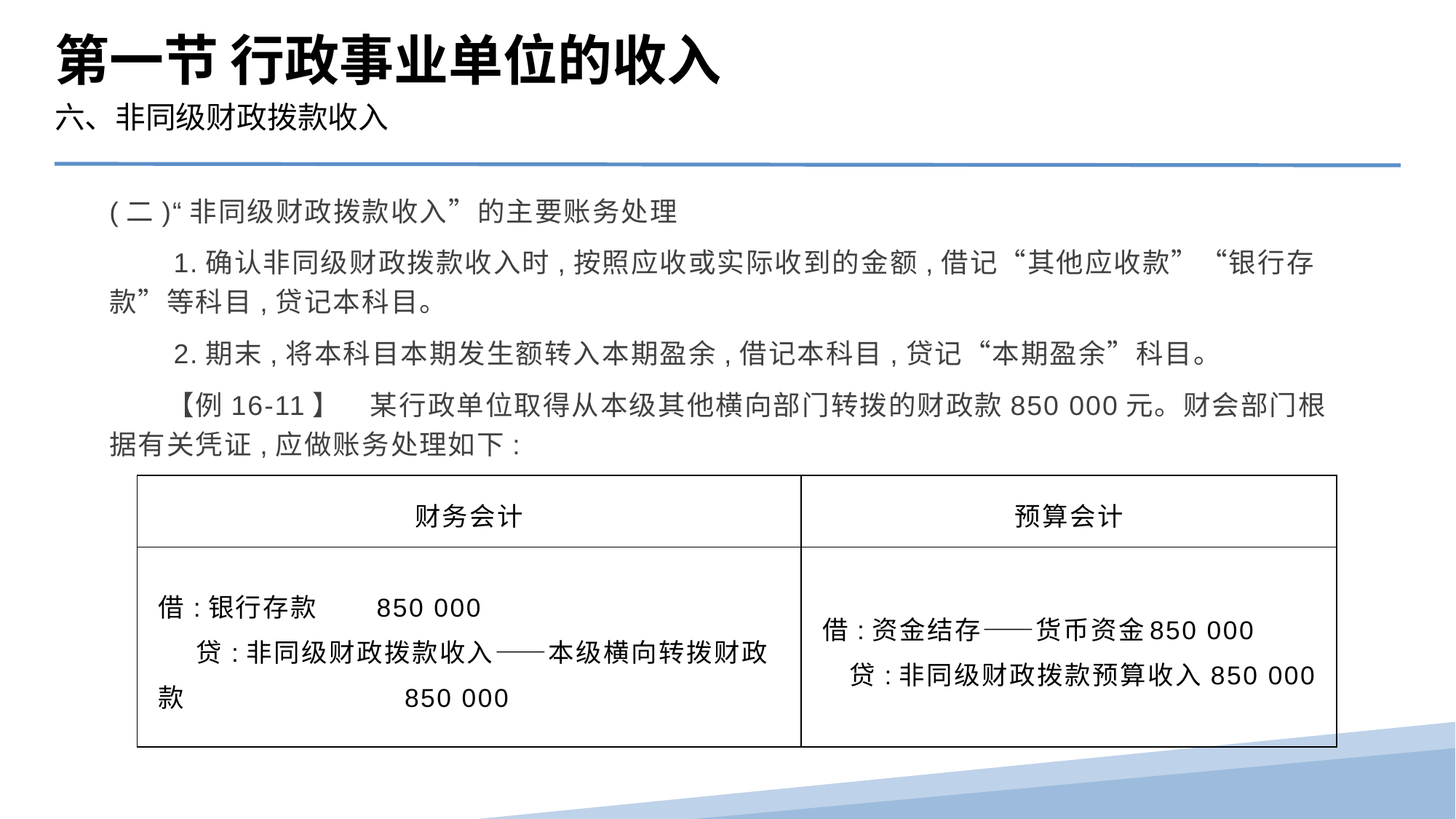

第一节 行政事业单位的收入
六、非同级财政拨款收入
(二)“非同级财政拨款收入”的主要账务处理
　　1.确认非同级财政拨款收入时,按照应收或实际收到的金额,借记“其他应收款”“银行存款”等科目,贷记本科目。
　　2.期末,将本科目本期发生额转入本期盈余,借记本科目,贷记“本期盈余”科目。
　　【例16-11】　某行政单位取得从本级其他横向部门转拨的财政款850 000元。财会部门根据有关凭证,应做账务处理如下:
| 财务会计 | 预算会计 |
| --- | --- |
| 借:银行存款 850 000 贷:非同级财政拨款收入——本级横向转拨财政款 850 000 | 借:资金结存——货币资金 850 000 贷:非同级财政拨款预算收入850 000 |